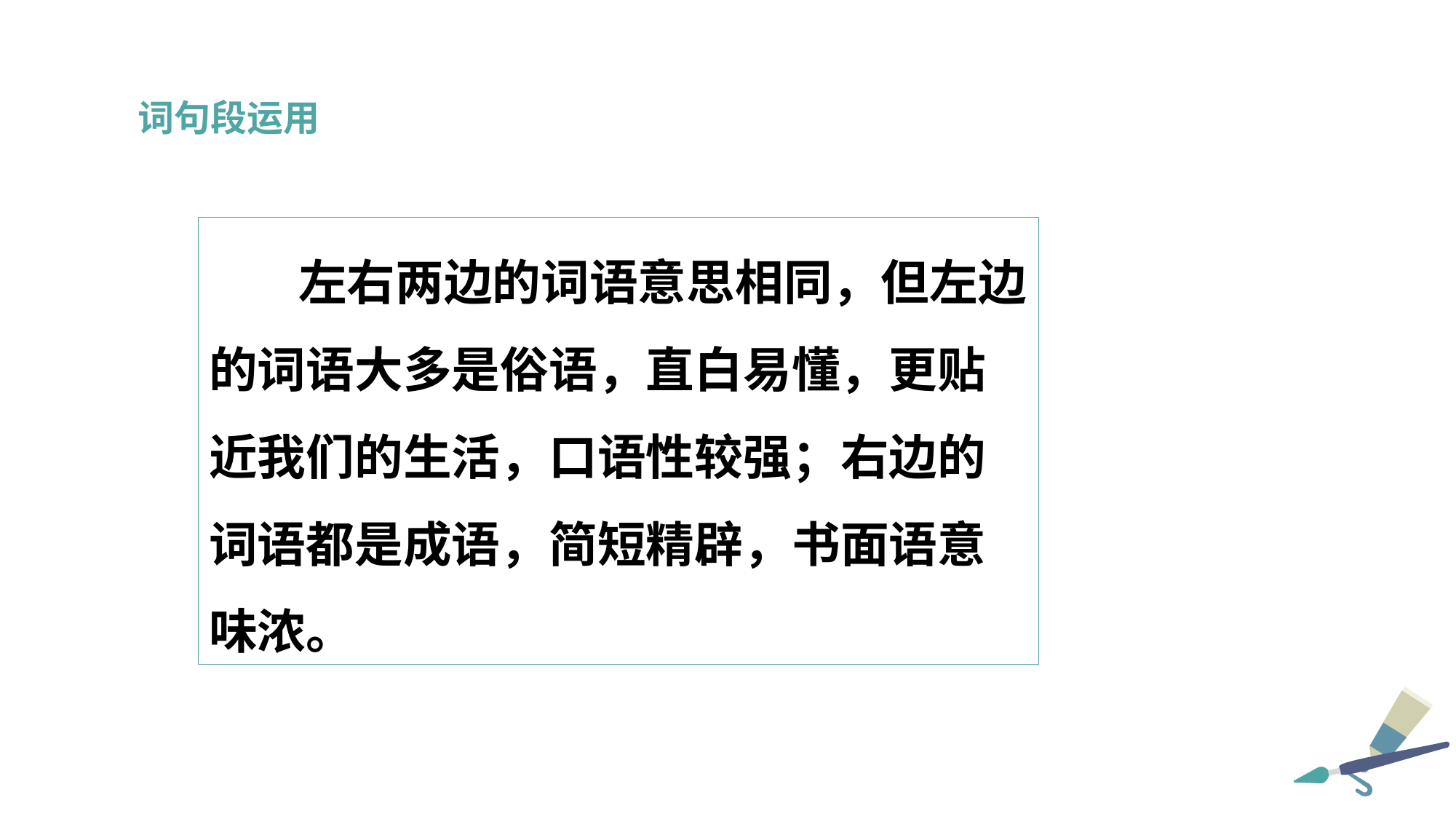

词句段运用
       左右两边的词语意思相同，但左边的词语大多是俗语，直白易懂，更贴近我们的生活，口语性较强；右边的词语都是成语，简短精辟，书面语意味浓。